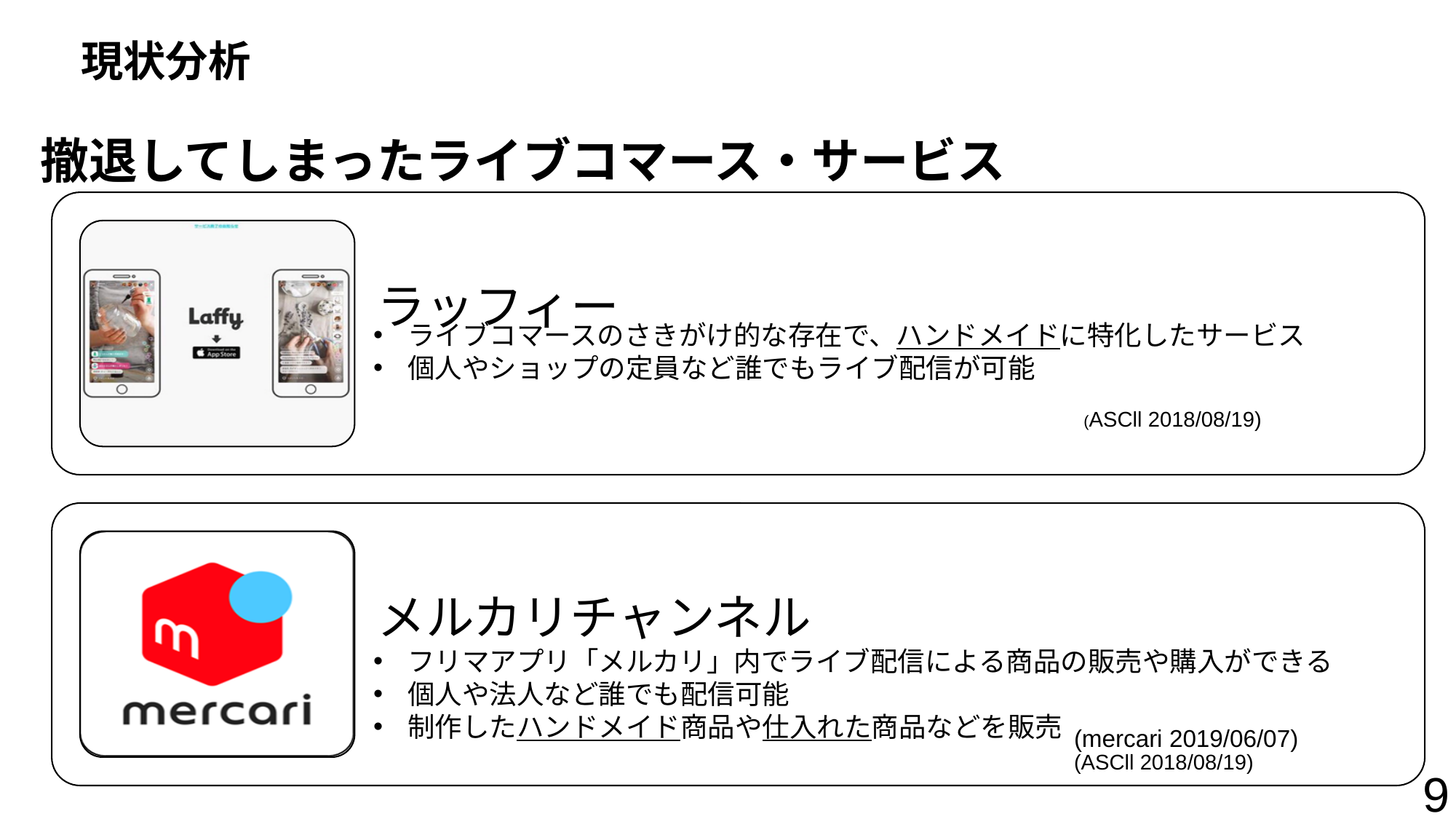

# 現状分析
撤退してしまったライブコマース・サービス
ラッフィー

メルカリチャンネル

ライブコマースのさきがけ的な存在で、ハンドメイドに特化したサービス
個人やショップの定員など誰でもライブ配信が可能

(ASCll 2018/08/19)
フリマアプリ「メルカリ」内でライブ配信による商品の販売や購入ができる
個人や法人など誰でも配信可能
制作したハンドメイド商品や仕入れた商品などを販売
(mercari 2019/06/07)
(ASCll 2018/08/19)
9